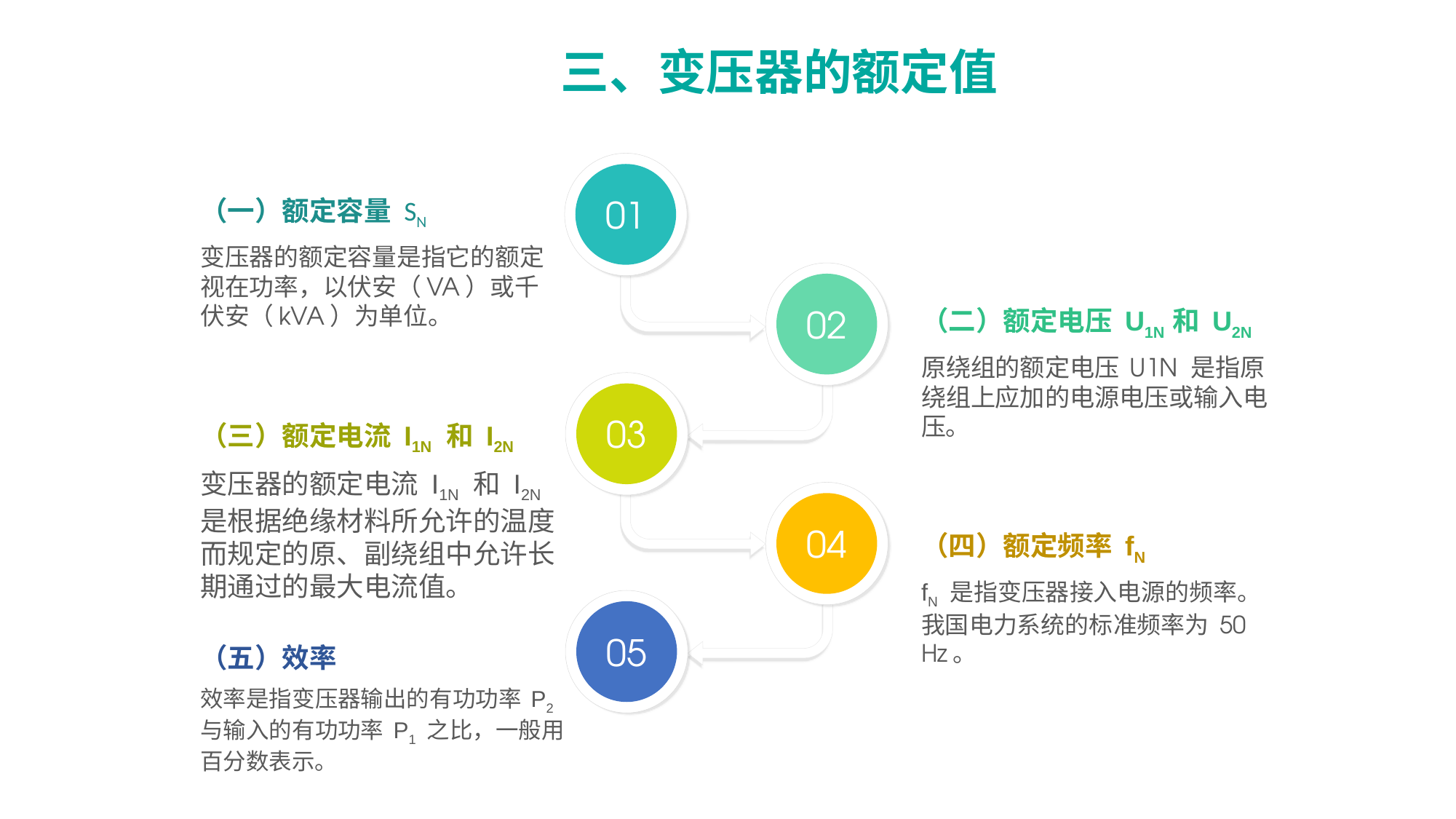

三、变压器的额定值

01
（一）额定容量 SN
变压器的额定容量是指它的额定视在功率，以伏安（VA）或千伏安（kVA）为单位。

02
（二）额定电压 U1N 和 U2N
原绕组的额定电压 U1N 是指原绕组上应加的电源电压或输入电压。

03
（三）额定电流 I1N 和 I2N
变压器的额定电流 I1N 和 I2N 是根据绝缘材料所允许的温度而规定的原、副绕组中允许长期通过的最大电流值。

04
（四）额定频率 fN
fN 是指变压器接入电源的频率。我国电力系统的标准频率为 50 Hz。

05
（五）效率
效率是指变压器输出的有功功率 P2 与输入的有功功率 P1 之比，一般用百分数表示。